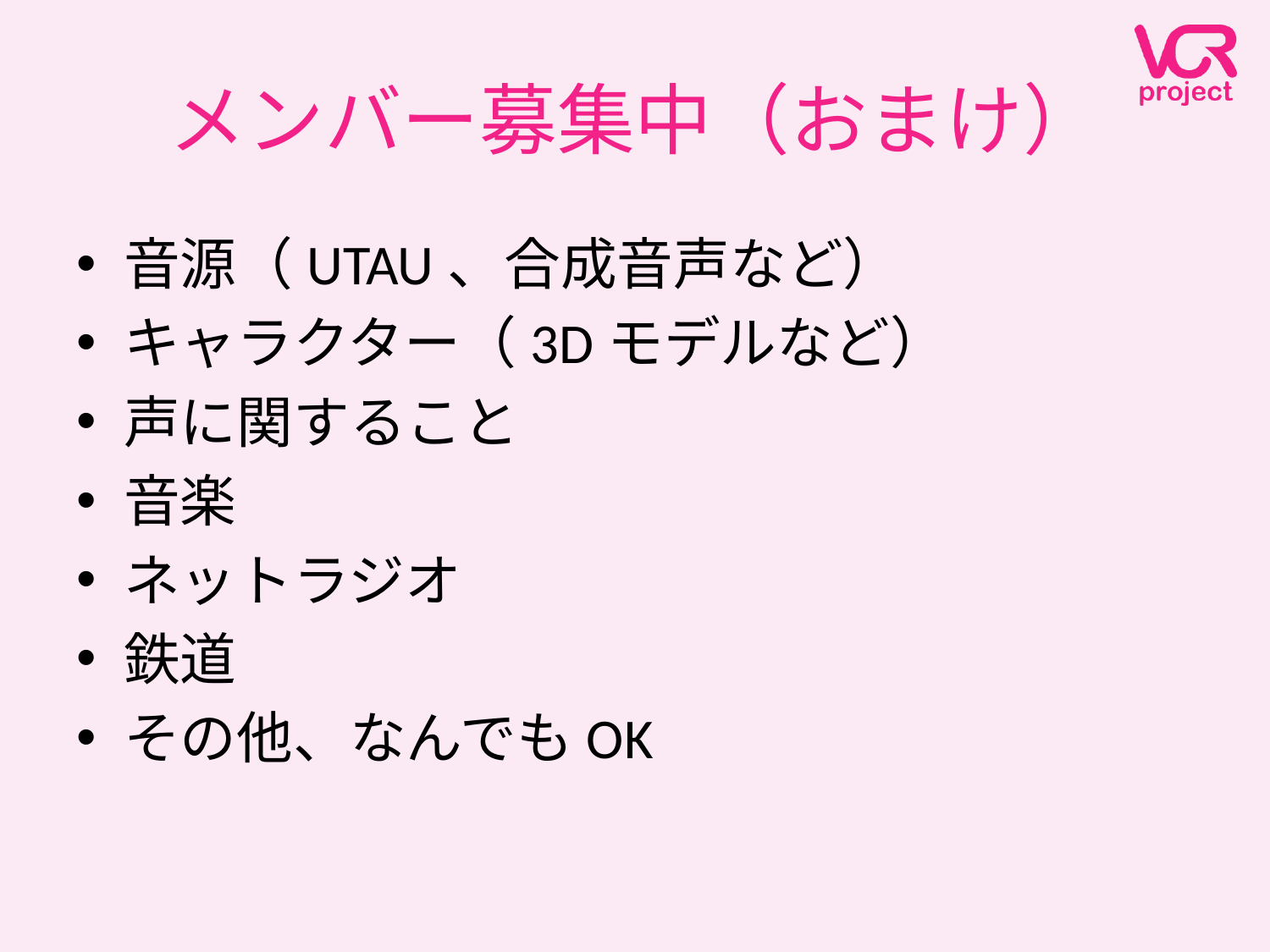

# メンバー募集中（おまけ）
音源（UTAU、合成音声など）
キャラクター（3Dモデルなど）
声に関すること
音楽
ネットラジオ
鉄道
その他、なんでもOK